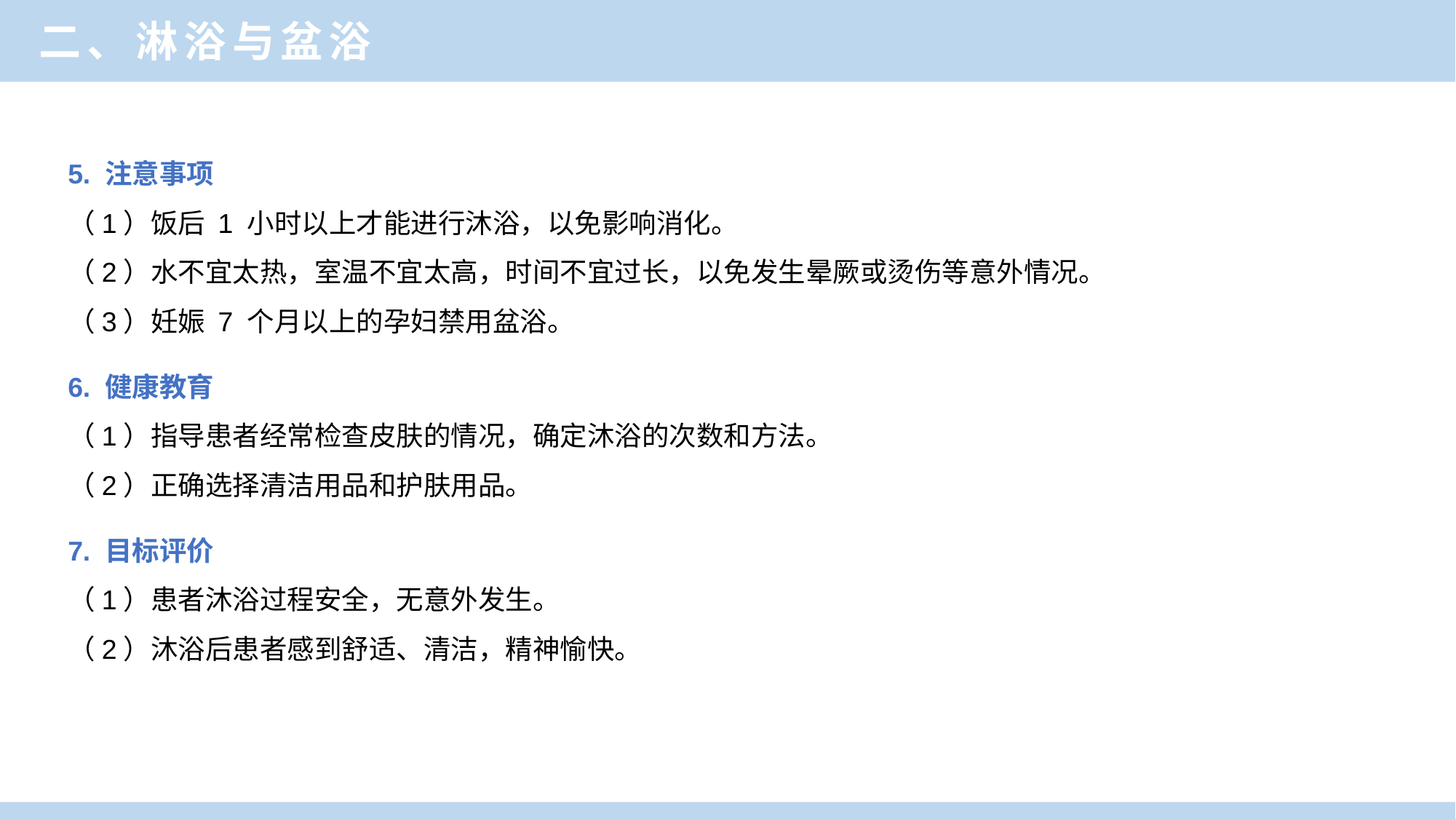

二、淋浴与盆浴
5. 注意事项
（1）饭后 1 小时以上才能进行沐浴，以免影响消化。
（2）水不宜太热，室温不宜太高，时间不宜过长，以免发生晕厥或烫伤等意外情况。
（3）妊娠 7 个月以上的孕妇禁用盆浴。

6. 健康教育
（1）指导患者经常检查皮肤的情况，确定沐浴的次数和方法。
（2）正确选择清洁用品和护肤用品。

7. 目标评价
（1）患者沐浴过程安全，无意外发生。
（2）沐浴后患者感到舒适、清洁，精神愉快。